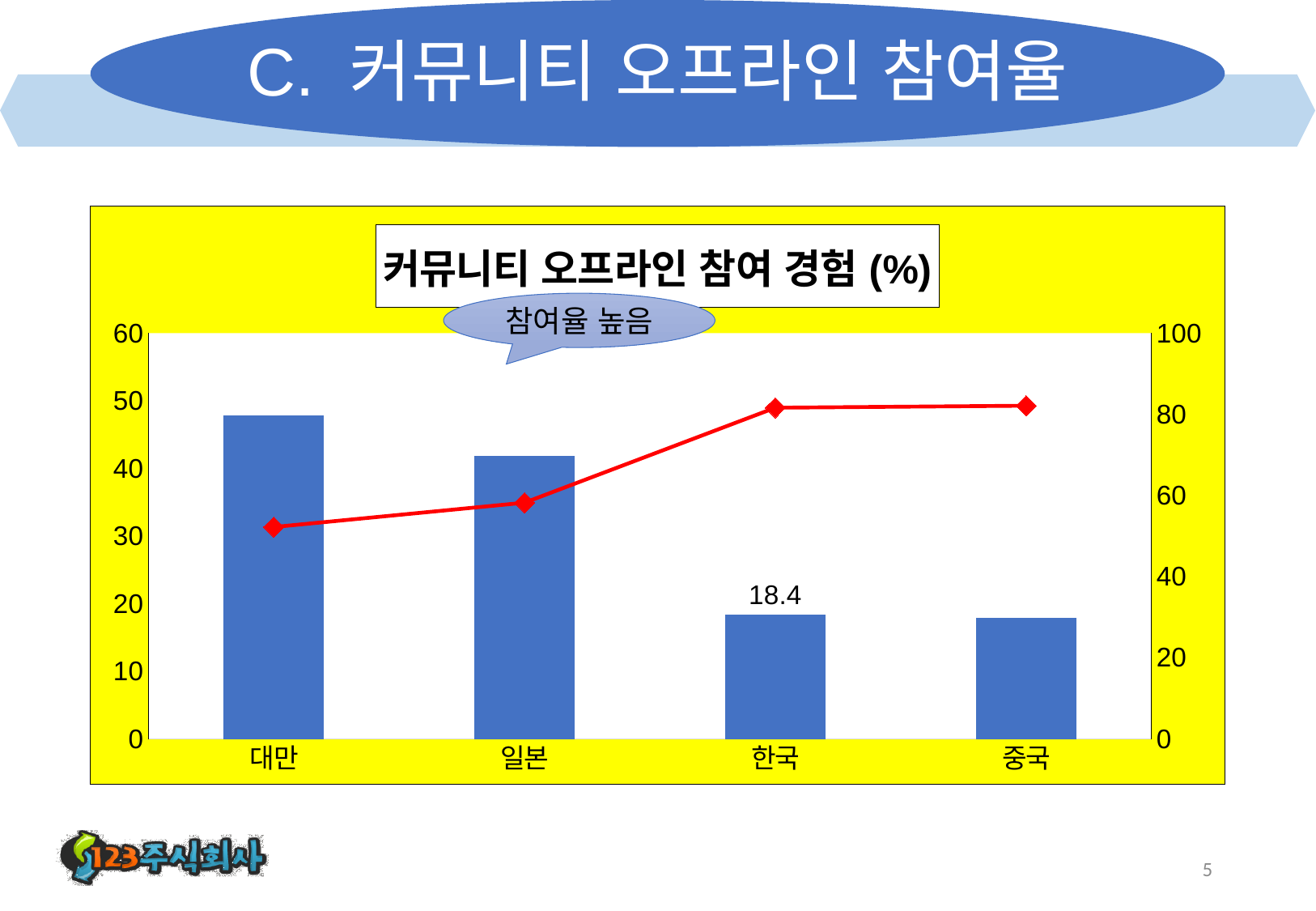

# C. 커뮤니티 오프라인 참여율

### Chart: 커뮤니티 오프라인 참여 경험(%)

| Category | 참여 경험 있음 | 참여 경험 없음 |
|---|---|---|
| 대만 | 47.8 | 52.2 |
| 일본 | 41.8 | 58.2 |
| 한국 | 18.4 | 81.6 |
| 중국 | 17.9 | 82.1 |
참여율 높음
5